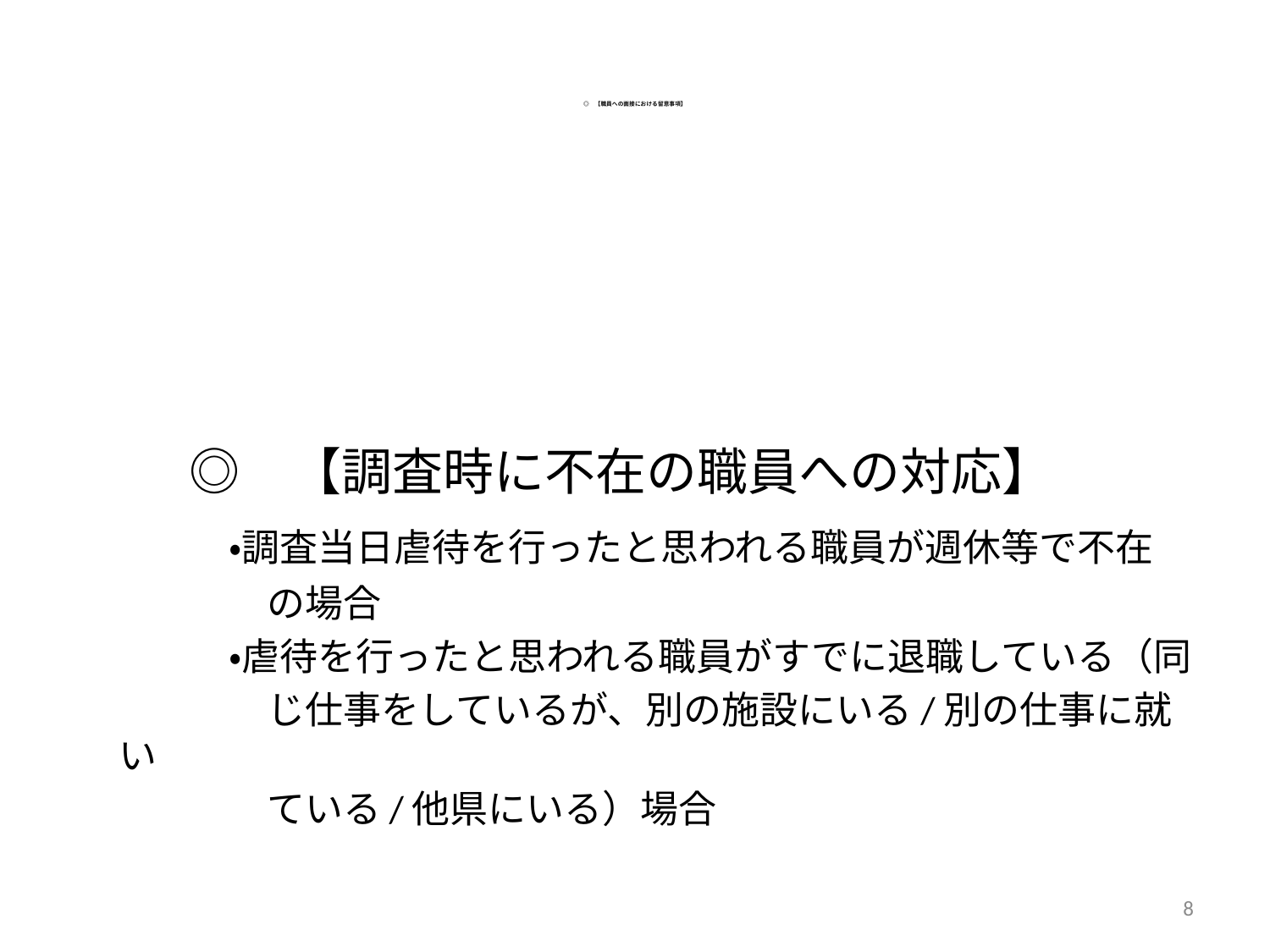

# ◎　【職員への面接における留意事項】

　　 ◎　【調査時に不在の職員への対応】
　　　・調査当日虐待を行ったと思われる職員が週休等で不在
　　　　　の場合
　　　　・虐待を行ったと思われる職員がすでに退職している（同
　　　　　じ仕事をしているが、別の施設にいる/別の仕事に就い
　　　　　ている/他県にいる）場合

8